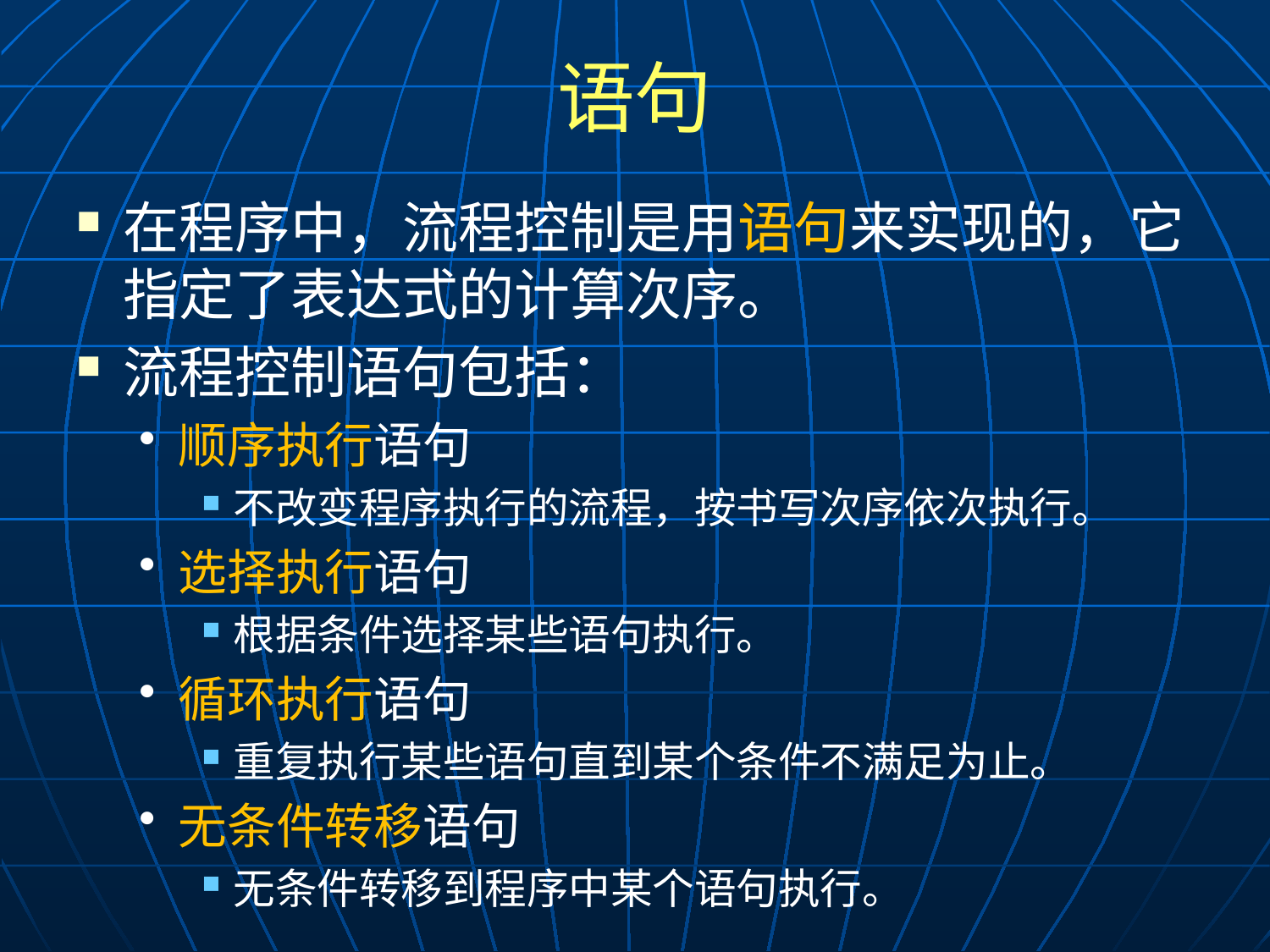

# 语句
在程序中，流程控制是用语句来实现的，它指定了表达式的计算次序。
流程控制语句包括：
顺序执行语句
不改变程序执行的流程，按书写次序依次执行。
选择执行语句
根据条件选择某些语句执行。
循环执行语句
重复执行某些语句直到某个条件不满足为止。
无条件转移语句
无条件转移到程序中某个语句执行。